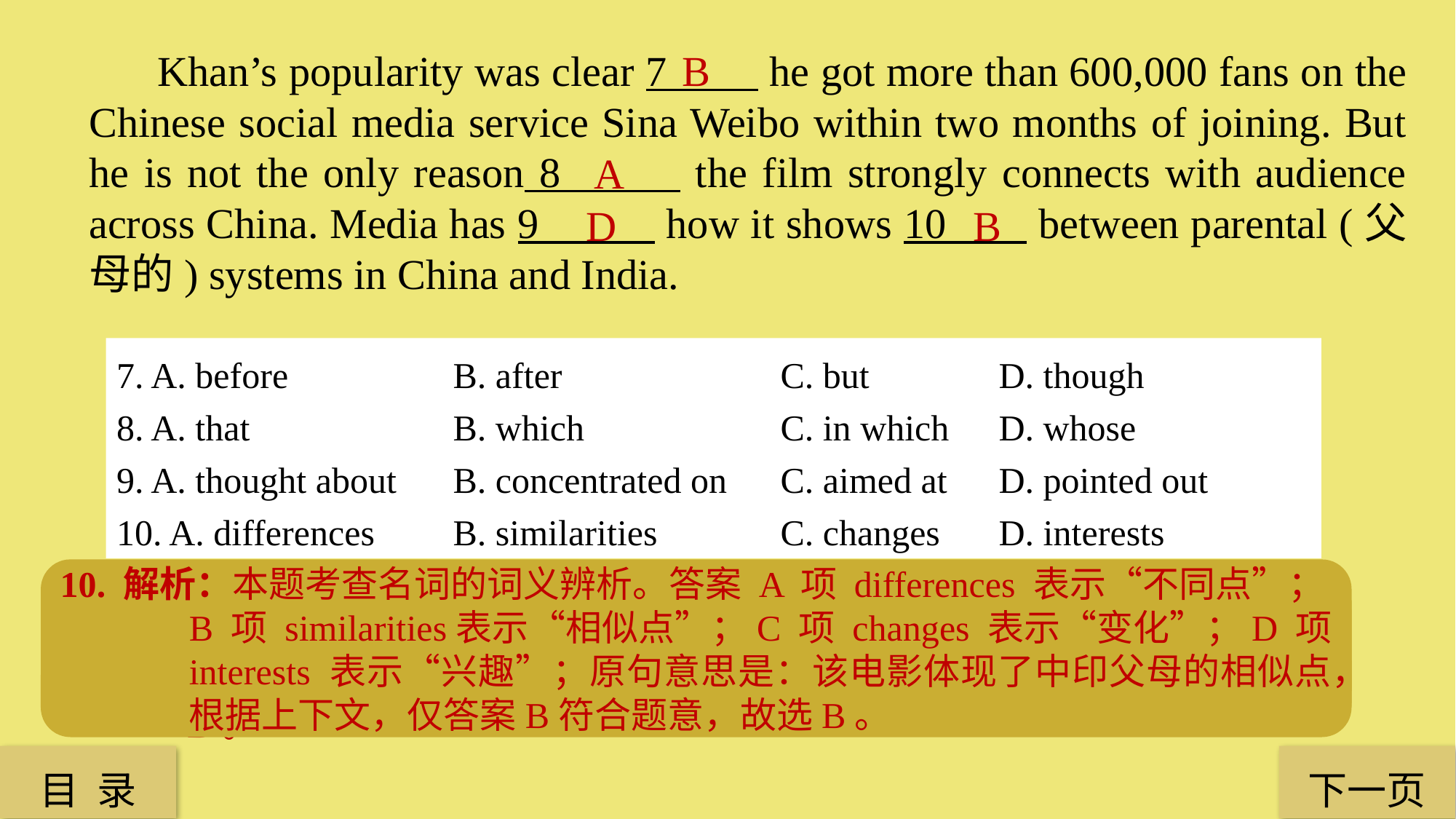

Khan’s popularity was clear 7         he got more than 600,000 fans on the Chinese social media service Sina Weibo within two months of joining. But he is not the only reason 8         the film strongly connects with audience across China. Media has 9           how it shows 10        between parental (父母的) systems in China and India.
B
A
B
D
7. A. before 		 B. after		 C. but 		 D. though
8. A. that 		 B. which 		 C. in which 	 D. whose
9. A. thought about	 B. concentrated on 	 C. aimed at 	 D. pointed out
10. A. differences 	 B. similarities 	 C. changes 	 D. interests
10. 解析：本题考查名词的词义辨析。答案 A 项 differences 表示“不同点”；B 项 similarities表示“相似点”；C 项 changes 表示“变化”；D 项 interests 表示“兴趣”；原句意思是：该电影体现了中印父母的相似点，根据上下文，仅答案B符合题意，故选B。
7. 解析：本题考查连接词。原句意思：自 Khan 注册新浪微博两个月内，就获得了超过 60万粉丝，说明 Khan 人气很旺。before 意为“在……之前”；after 意为“在……之后”；but 意为“但是”；though 意为“尽管”，故选 B。
8. 解析：本题考查定语从句关系代词的用法。先行词 reason 被 the only 修饰时，定语从句的关系代词只能用 that，故选 A。
9. 解析：本题考查常见词组的含义。A 项，thought about 表示“考虑”；B 项，concentrated on 表示“专注于”；C 项，aimed at 表示“瞄准”；D 项，pointed out 表示“指出”；原句意思：媒体指出……，故选 D。